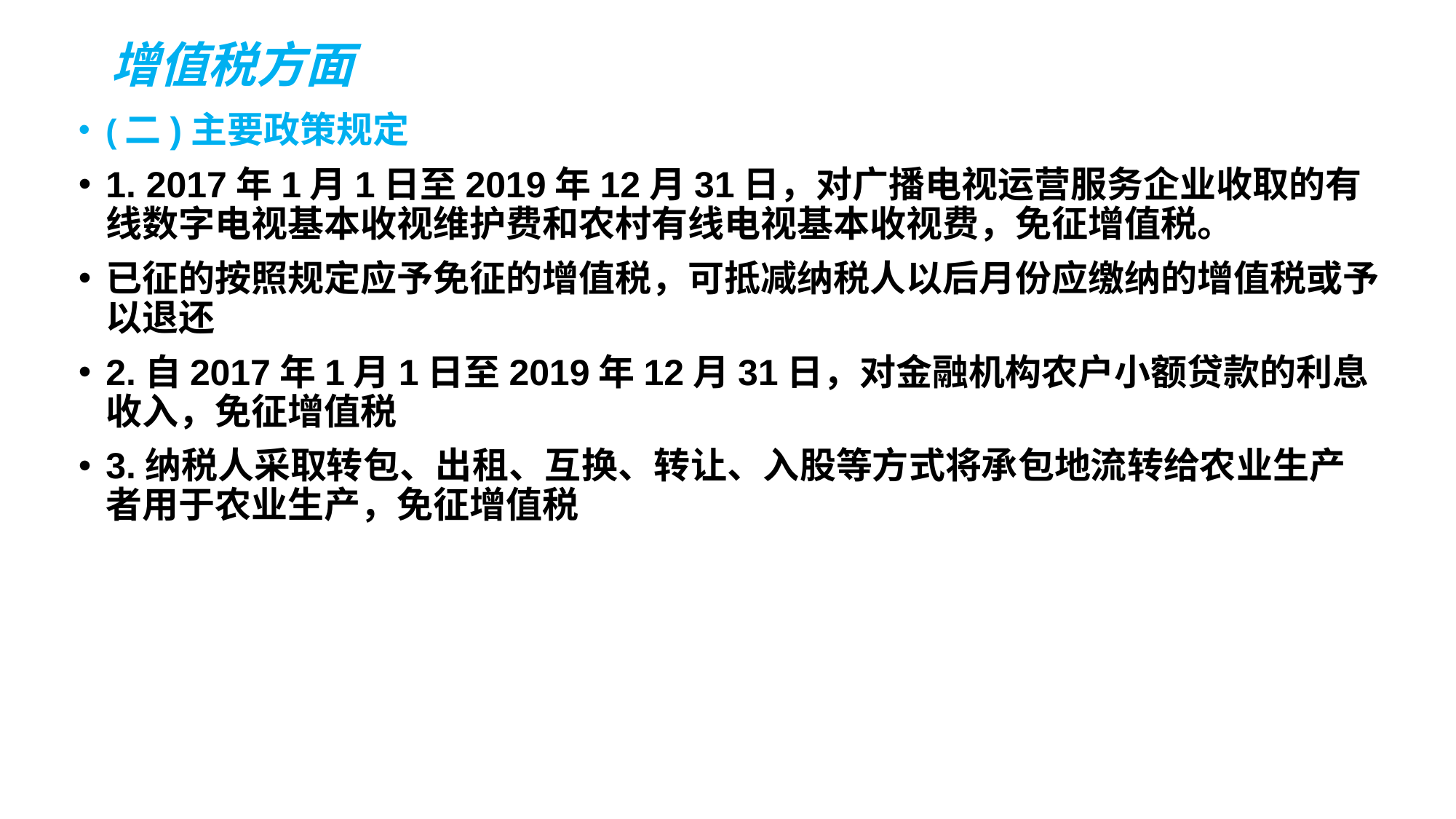

# 增值税方面
(二)主要政策规定
1. 2017年1月1日至2019年12月31日，对广播电视运营服务企业收取的有线数字电视基本收视维护费和农村有线电视基本收视费，免征增值税。
已征的按照规定应予免征的增值税，可抵减纳税人以后月份应缴纳的增值税或予以退还
2.自2017年1月1日至2019年12月31日，对金融机构农户小额贷款的利息收入，免征增值税
3.纳税人采取转包、出租、互换、转让、入股等方式将承包地流转给农业生产者用于农业生产，免征增值税